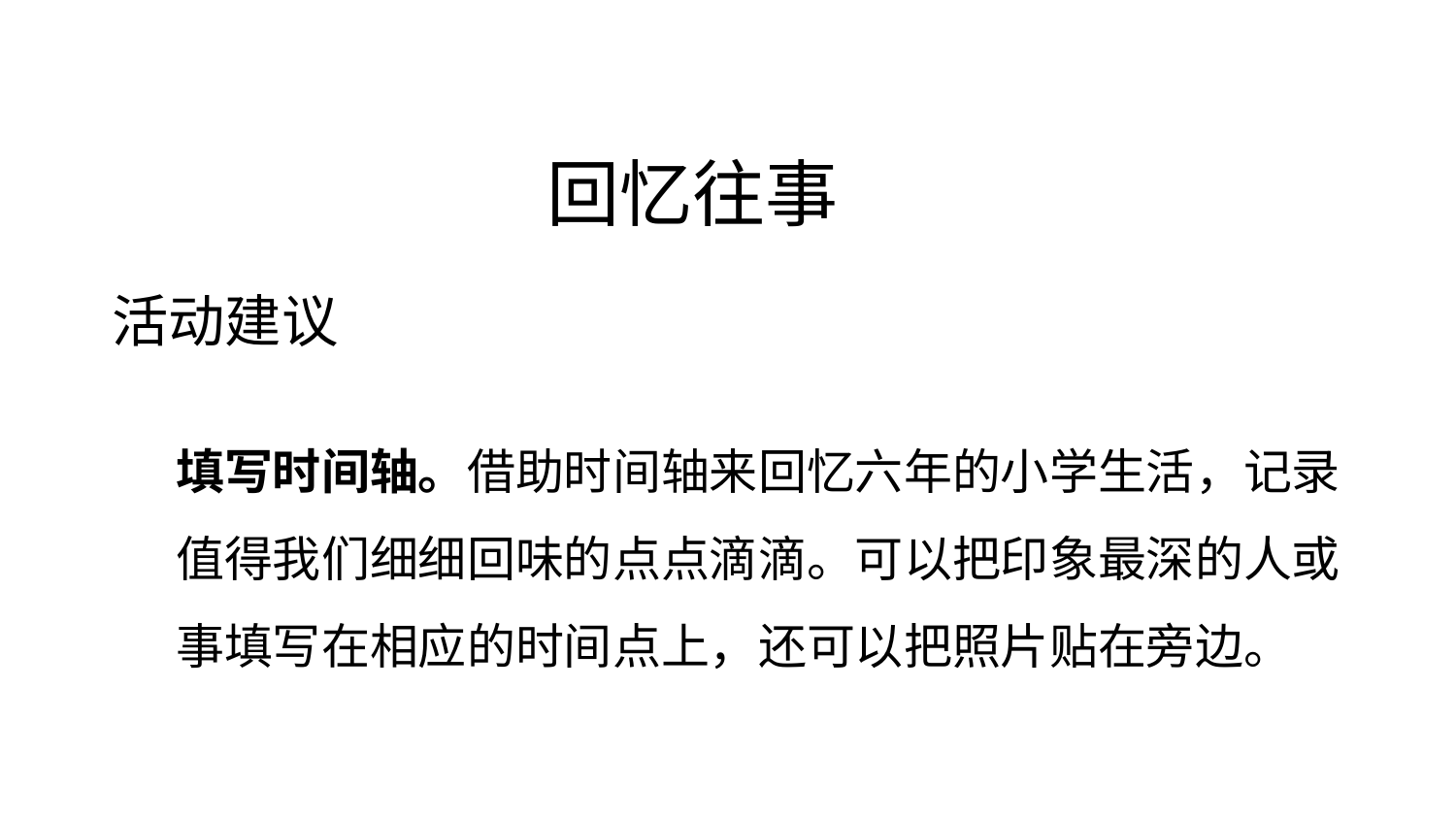

回忆往事
活动建议
填写时间轴。借助时间轴来回忆六年的小学生活，记录值得我们细细回味的点点滴滴。可以把印象最深的人或事填写在相应的时间点上，还可以把照片贴在旁边。